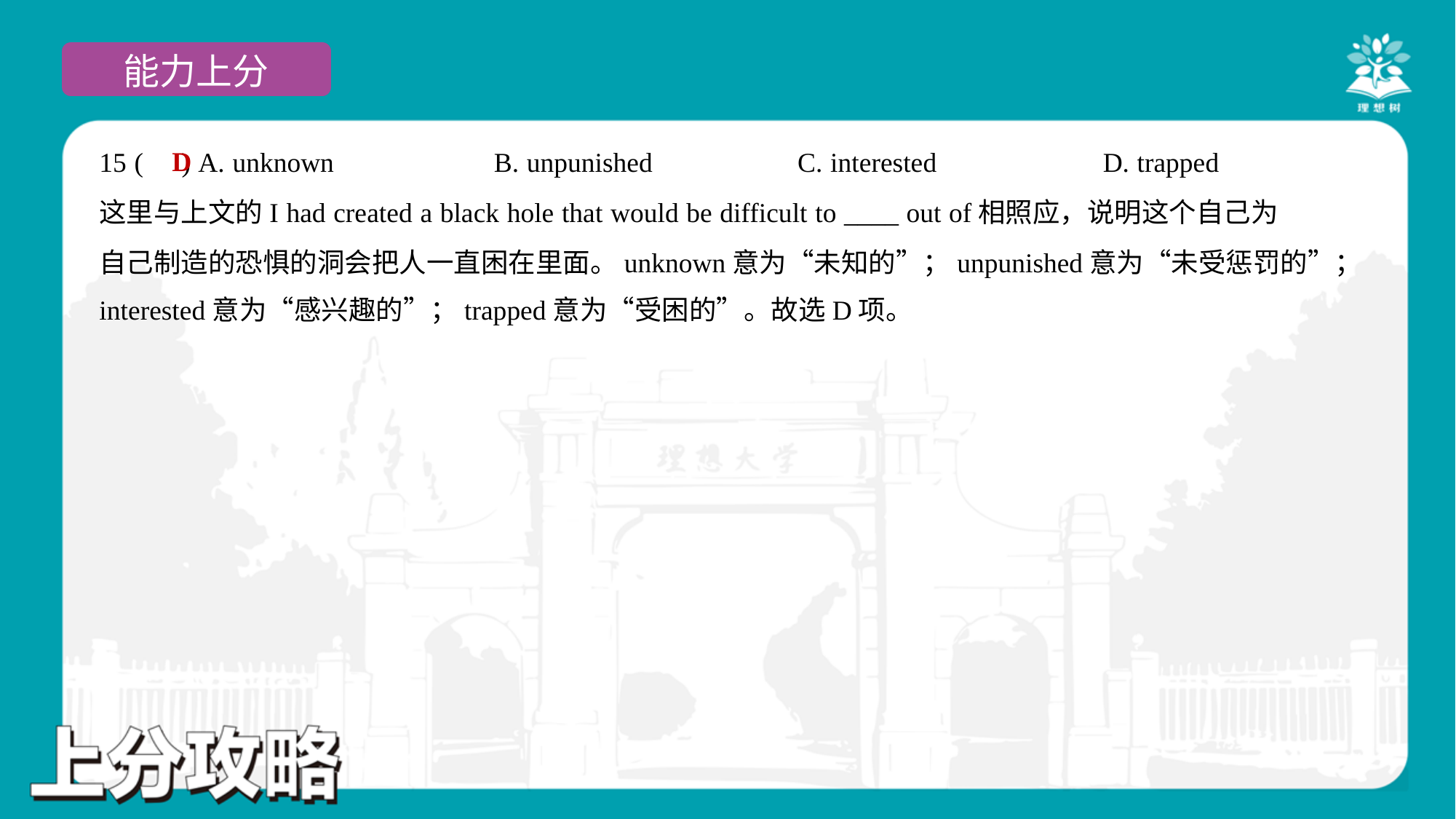

D
15 (     ) A. unknown	B. unpunished	C. interested	D. trapped
这里与上文的I had created a black hole that would be difficult to ____ out of相照应，说明这个自己为
自己制造的恐惧的洞会把人一直困在里面。unknown意为“未知的”；unpunished意为“未受惩罚的”；
interested意为“感兴趣的”；trapped意为“受困的”。故选D项。